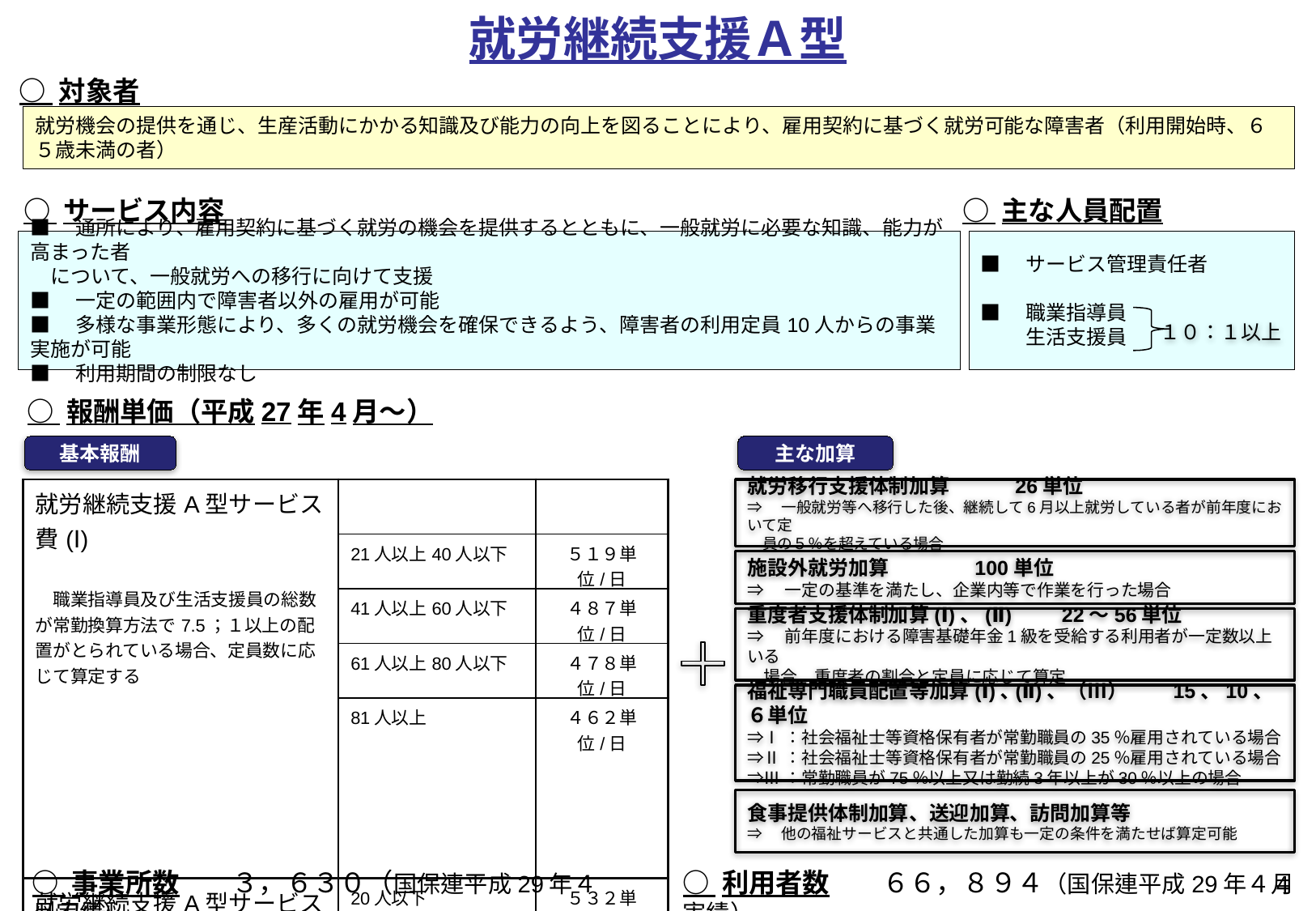

就労継続支援Ａ型
○ 対象者
就労機会の提供を通じ、生産活動にかかる知識及び能力の向上を図ることにより、雇用契約に基づく就労可能な障害者（利用開始時、６５歳未満の者）
○ サービス内容
○ 主な人員配置
■　通所により、雇用契約に基づく就労の機会を提供するとともに、一般就労に必要な知識、能力が高まった者
　について、一般就労への移行に向けて支援
■　一定の範囲内で障害者以外の雇用が可能
■　多様な事業形態により、多くの就労機会を確保できるよう、障害者の利用定員10人からの事業実施が可能
■　利用期間の制限なし
■　サービス管理責任者

■　職業指導員
　　 生活支援員

１０：１以上
○ 報酬単価（平成27年4月～）
基本報酬
主な加算
就労移行支援体制加算　　　26単位
⇒　一般就労等へ移行した後、継続して6月以上就労している者が前年度において定
　員の５％を超えている場合
| 就労継続支援A型サービス費(Ⅰ) 　　　　 　職業指導員及び生活支援員の総数が常勤換算方法で7.5；１以上の配置がとられている場合、定員数に応じて算定する | 20人以下 | ５８４単位/日 |
| --- | --- | --- |
|  | 21人以上40人以下 | ５１９単位/日 |
|  | 41人以上60人以下 | ４８７単位/日 |
|  | 61人以上80人以下 | ４７８単位/日 |
|  | 81人以上 | ４６２単位/日 |
| 就労継続支援A型サービス費(Ⅱ) 　　　　 　職業指導員及び生活支援員の総数が常勤換算方法で10；１以上の配置がとられている場合、定員数に応じて算定する。 | 20人以下 | ５３２単位/日 |
|  | 21人以上40人以下 | ４７４単位/日 |
|  | 41人以上60人以下 | ４４０単位/日 |
|  | 61人以上80人以下 | ４３１単位/日 |
|  | 81人以上 | ４１６単位/日 |
施設外就労加算　　　　100単位
⇒　一定の基準を満たし、企業内等で作業を行った場合
重度者支援体制加算(Ⅰ)、(Ⅱ)　　22～56単位
⇒　前年度における障害基礎年金1級を受給する利用者が一定数以上いる
　場合、重度者の割合と定員に応じて算定

福祉専門職員配置等加算(Ⅰ)､(Ⅱ)、（Ⅲ）　　15、10、６単位
⇒Ⅰ：社会福祉士等資格保有者が常勤職員の35％雇用されている場合
⇒Ⅱ：社会福祉士等資格保有者が常勤職員の25％雇用されている場合
⇒Ⅲ：常勤職員が75％以上又は勤続3年以上が30％以上の場合
食事提供体制加算、送迎加算、訪問加算等
⇒　他の福祉サービスと共通した加算も一定の条件を満たせば算定可能
○ 事業所数　　 ３，６３０（国保連平成29年４月実績）
○ 利用者数　　 ６６，８９４（国保連平成29年４月実績）
4